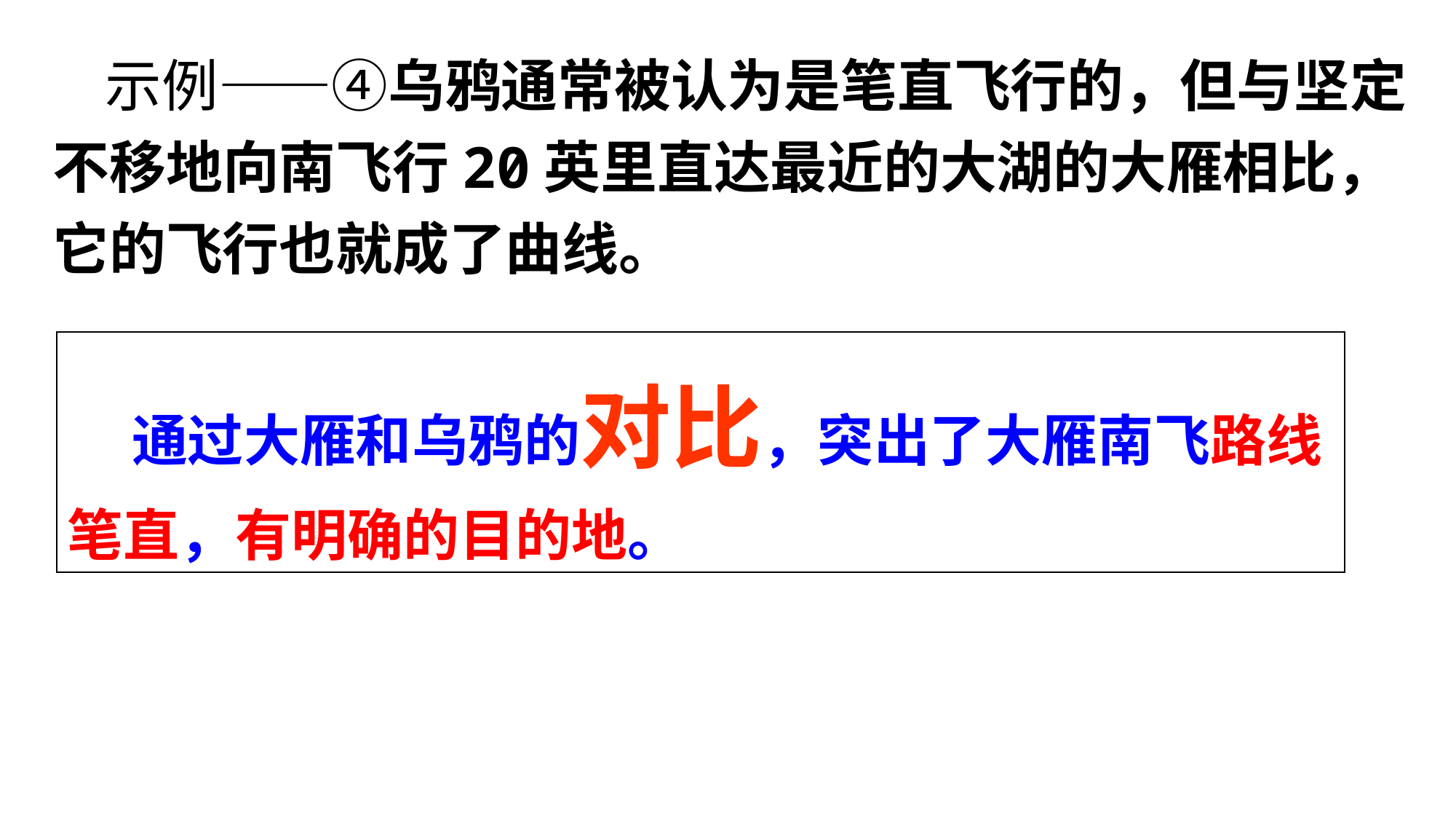

示例——④乌鸦通常被认为是笔直飞行的，但与坚定不移地向南飞行20英里直达最近的大湖的大雁相比，它的飞行也就成了曲线。
    通过大雁和乌鸦的对比，突出了大雁南飞路线笔直，有明确的目的地。